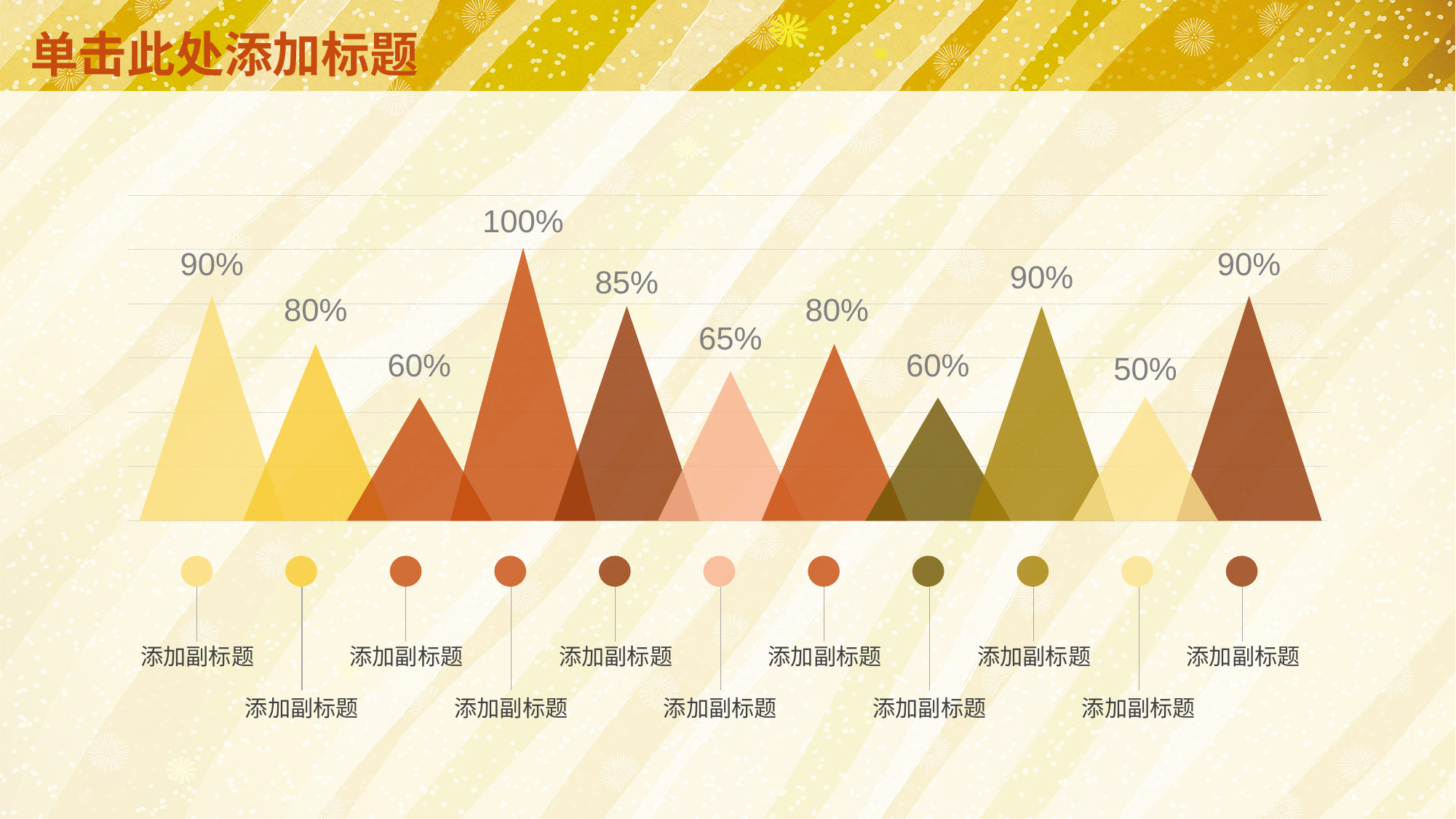

# 单击此处添加标题
100%

90%

90%

90%

85%

80%

80%

65%

60%

60%

50%

添加副标题

添加副标题

添加副标题

添加副标题

添加副标题

添加副标题

添加副标题

添加副标题

添加副标题

添加副标题

添加副标题